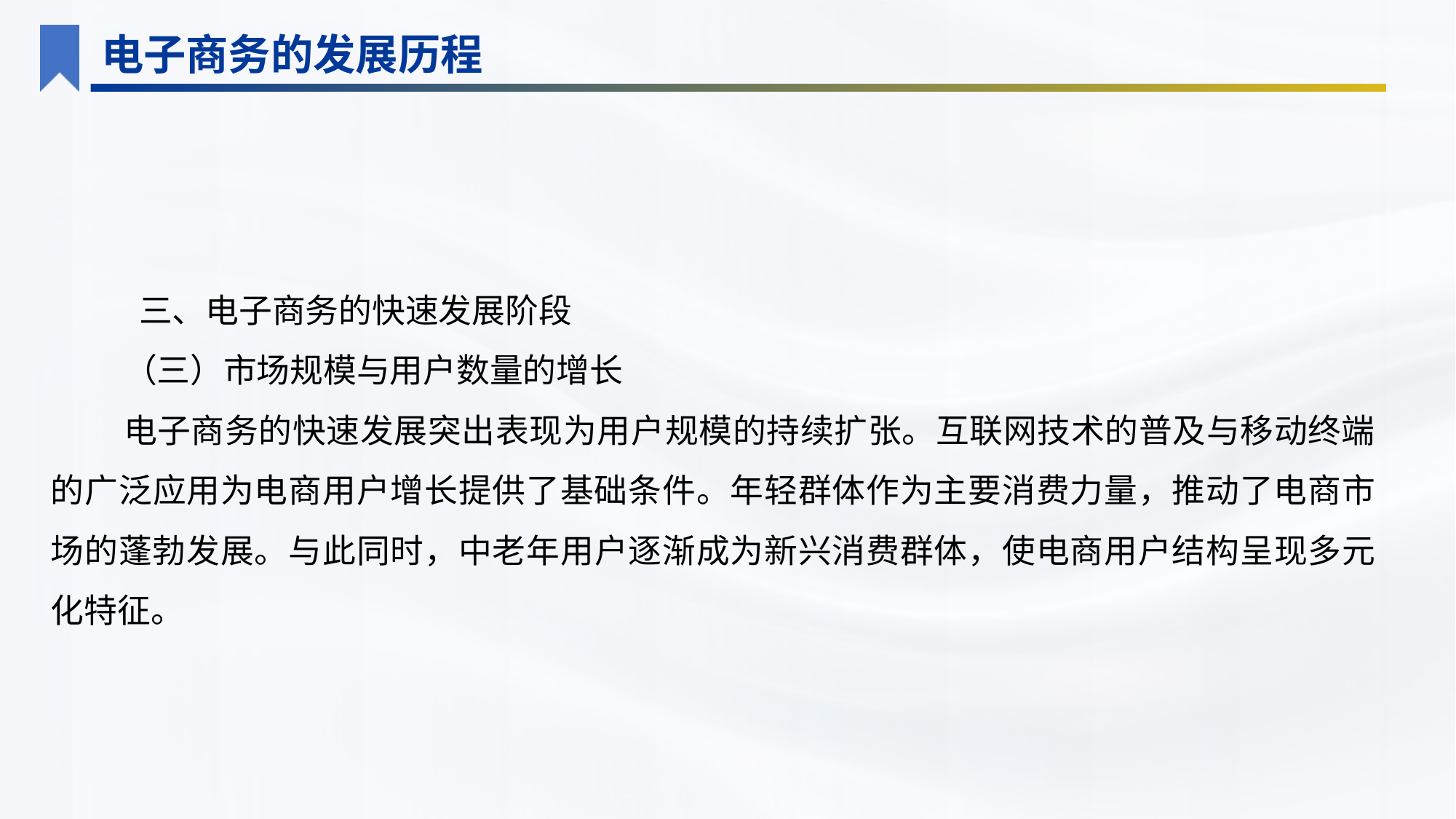

电子商务的发展历程
 三、电子商务的快速发展阶段
（三）市场规模与用户数量的增长
电子商务的快速发展突出表现为用户规模的持续扩张。互联网技术的普及与移动终端的广泛应用为电商用户增长提供了基础条件。年轻群体作为主要消费力量，推动了电商市场的蓬勃发展。与此同时，中老年用户逐渐成为新兴消费群体，使电商用户结构呈现多元化特征。